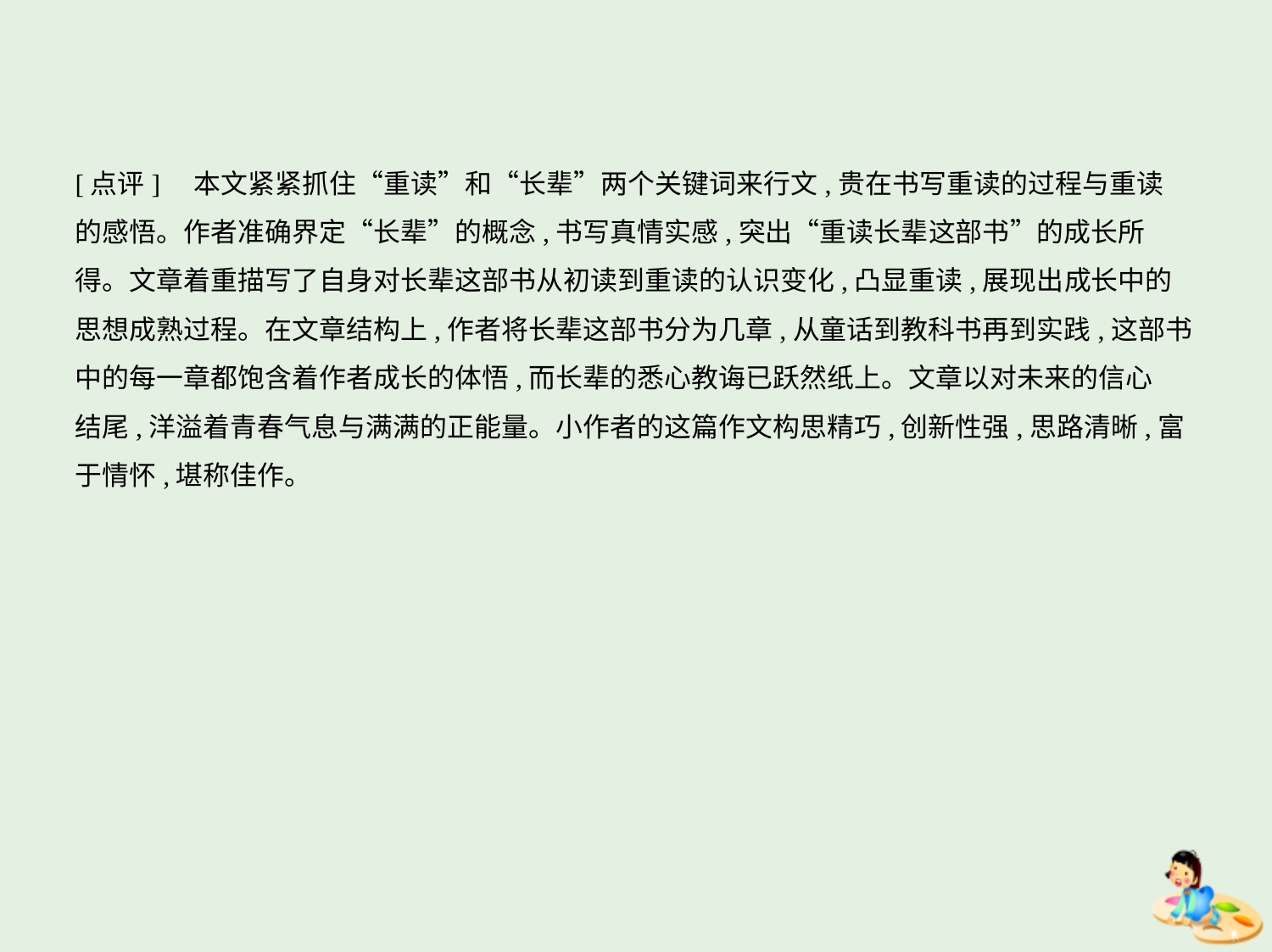

[点评]　本文紧紧抓住“重读”和“长辈”两个关键词来行文,贵在书写重读的过程与重读
的感悟。作者准确界定“长辈”的概念,书写真情实感,突出“重读长辈这部书”的成长所
得。文章着重描写了自身对长辈这部书从初读到重读的认识变化,凸显重读,展现出成长中的
思想成熟过程。在文章结构上,作者将长辈这部书分为几章,从童话到教科书再到实践,这部书
中的每一章都饱含着作者成长的体悟,而长辈的悉心教诲已跃然纸上。文章以对未来的信心
结尾,洋溢着青春气息与满满的正能量。小作者的这篇作文构思精巧,创新性强,思路清晰,富
于情怀,堪称佳作。